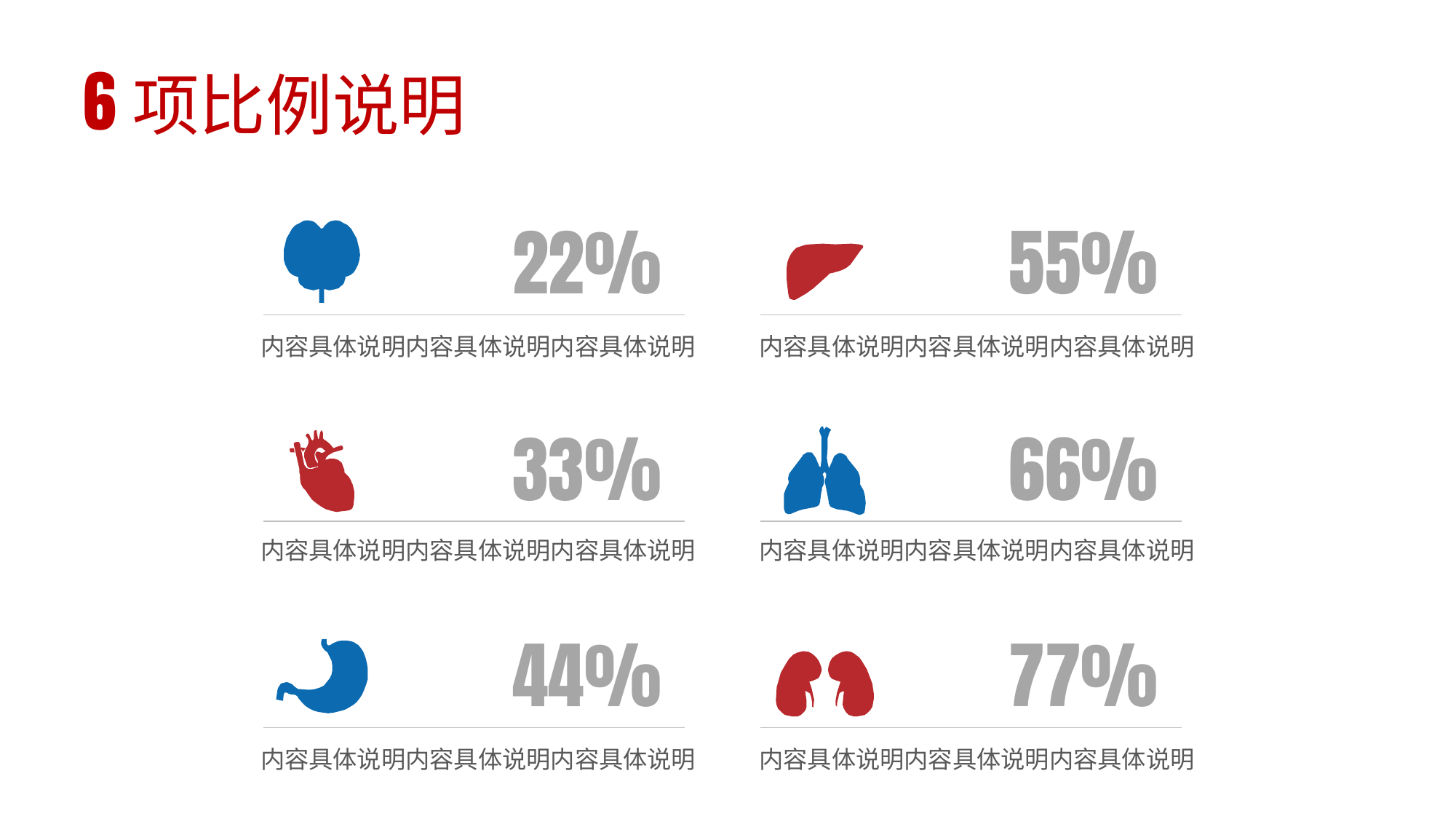

# 6项比例说明
22%
55%

内容具体说明内容具体说明内容具体说明
内容具体说明内容具体说明内容具体说明
33%
66%

内容具体说明内容具体说明内容具体说明
内容具体说明内容具体说明内容具体说明
44%
77%

内容具体说明内容具体说明内容具体说明
内容具体说明内容具体说明内容具体说明